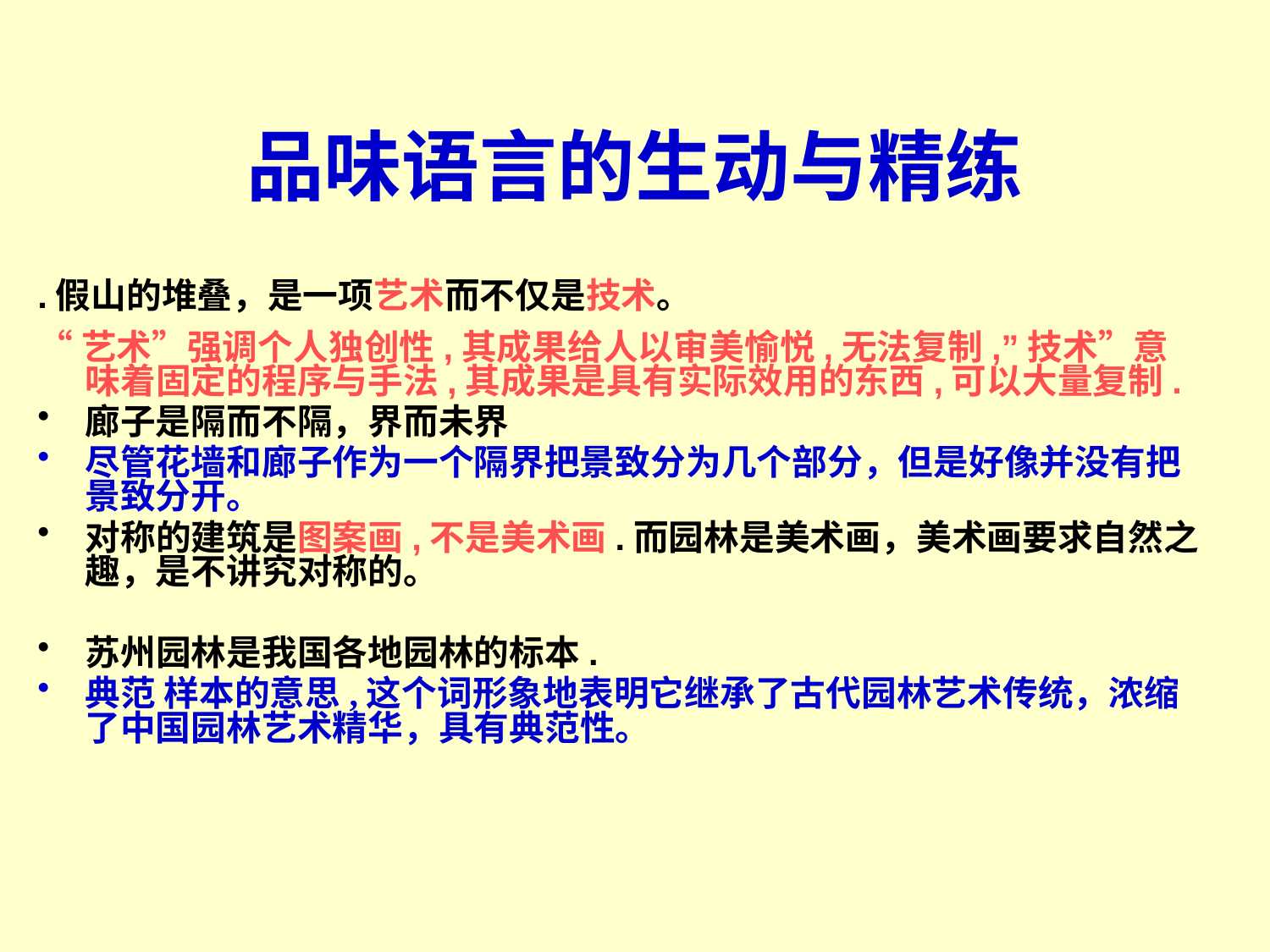

# 品味语言的生动与精练
.假山的堆叠，是一项艺术而不仅是技术。
“艺术”强调个人独创性,其成果给人以审美愉悦,无法复制,”技术”意味着固定的程序与手法,其成果是具有实际效用的东西,可以大量复制.
廊子是隔而不隔，界而未界
尽管花墙和廊子作为一个隔界把景致分为几个部分，但是好像并没有把景致分开。
对称的建筑是图案画,不是美术画.而园林是美术画，美术画要求自然之趣，是不讲究对称的。

苏州园林是我国各地园林的标本.
典范 样本的意思,这个词形象地表明它继承了古代园林艺术传统，浓缩了中国园林艺术精华，具有典范性。